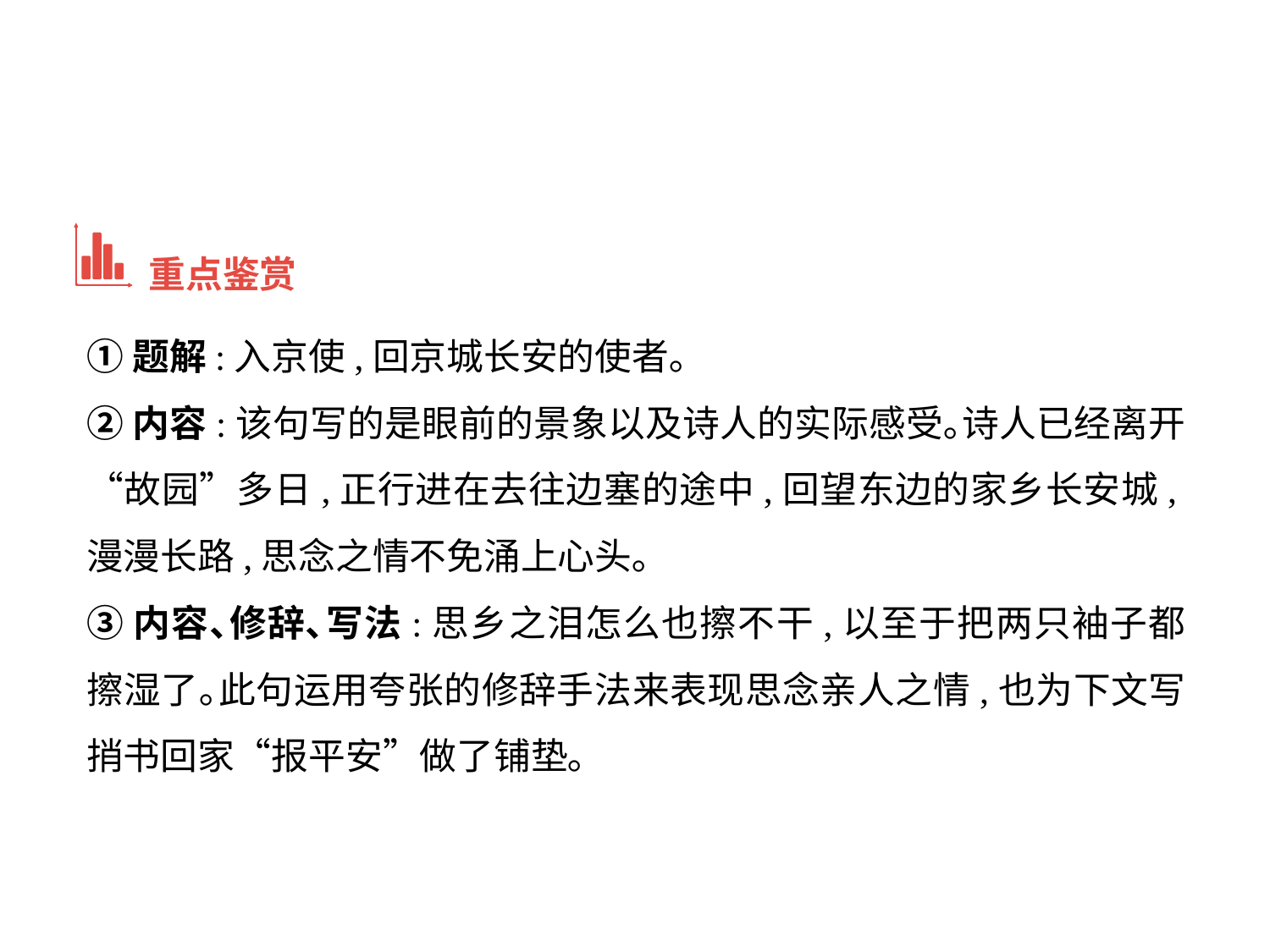

重点鉴赏
①题解:入京使,回京城长安的使者｡
②内容:该句写的是眼前的景象以及诗人的实际感受｡诗人已经离开“故园”多日,正行进在去往边塞的途中,回望东边的家乡长安城,漫漫长路,思念之情不免涌上心头｡
③内容､修辞､写法:思乡之泪怎么也擦不干,以至于把两只袖子都擦湿了｡此句运用夸张的修辞手法来表现思念亲人之情,也为下文写捎书回家“报平安”做了铺垫｡